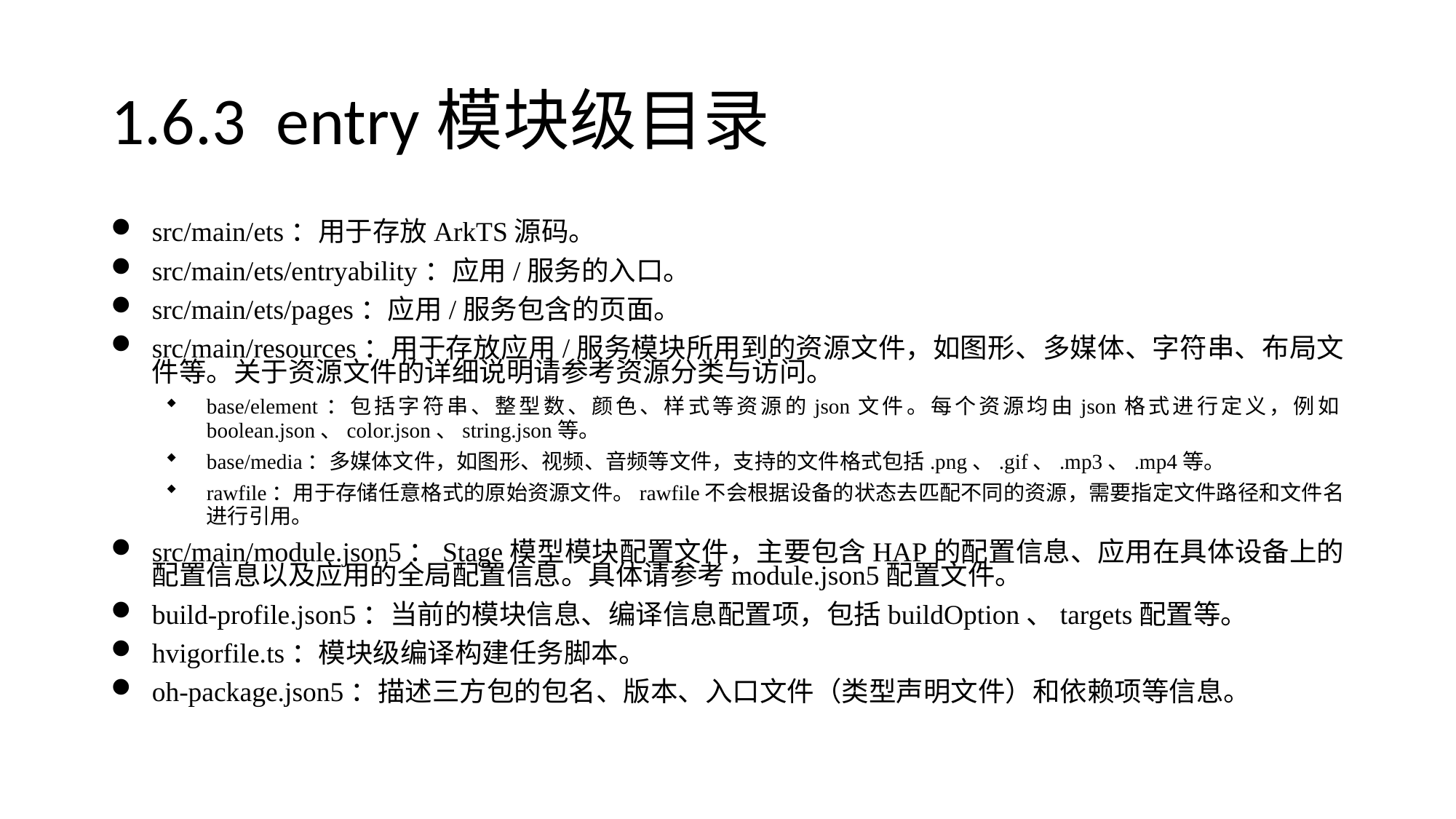

# 1.6.3  entry模块级目录
src/main/ets：用于存放ArkTS源码。
src/main/ets/entryability：应用/服务的入口。
src/main/ets/pages：应用/服务包含的页面。
src/main/resources：用于存放应用/服务模块所用到的资源文件，如图形、多媒体、字符串、布局文件等。关于资源文件的详细说明请参考资源分类与访问。
base/element：包括字符串、整型数、颜色、样式等资源的json文件。每个资源均由json格式进行定义，例如boolean.json、color.json、string.json等。
base/media：多媒体文件，如图形、视频、音频等文件，支持的文件格式包括.png、.gif、.mp3、.mp4等。
rawfile：用于存储任意格式的原始资源文件。rawfile不会根据设备的状态去匹配不同的资源，需要指定文件路径和文件名进行引用。
src/main/module.json5：Stage模型模块配置文件，主要包含HAP的配置信息、应用在具体设备上的配置信息以及应用的全局配置信息。具体请参考module.json5配置文件。
build-profile.json5：当前的模块信息、编译信息配置项，包括buildOption、targets配置等。
hvigorfile.ts：模块级编译构建任务脚本。
oh-package.json5：描述三方包的包名、版本、入口文件（类型声明文件）和依赖项等信息。